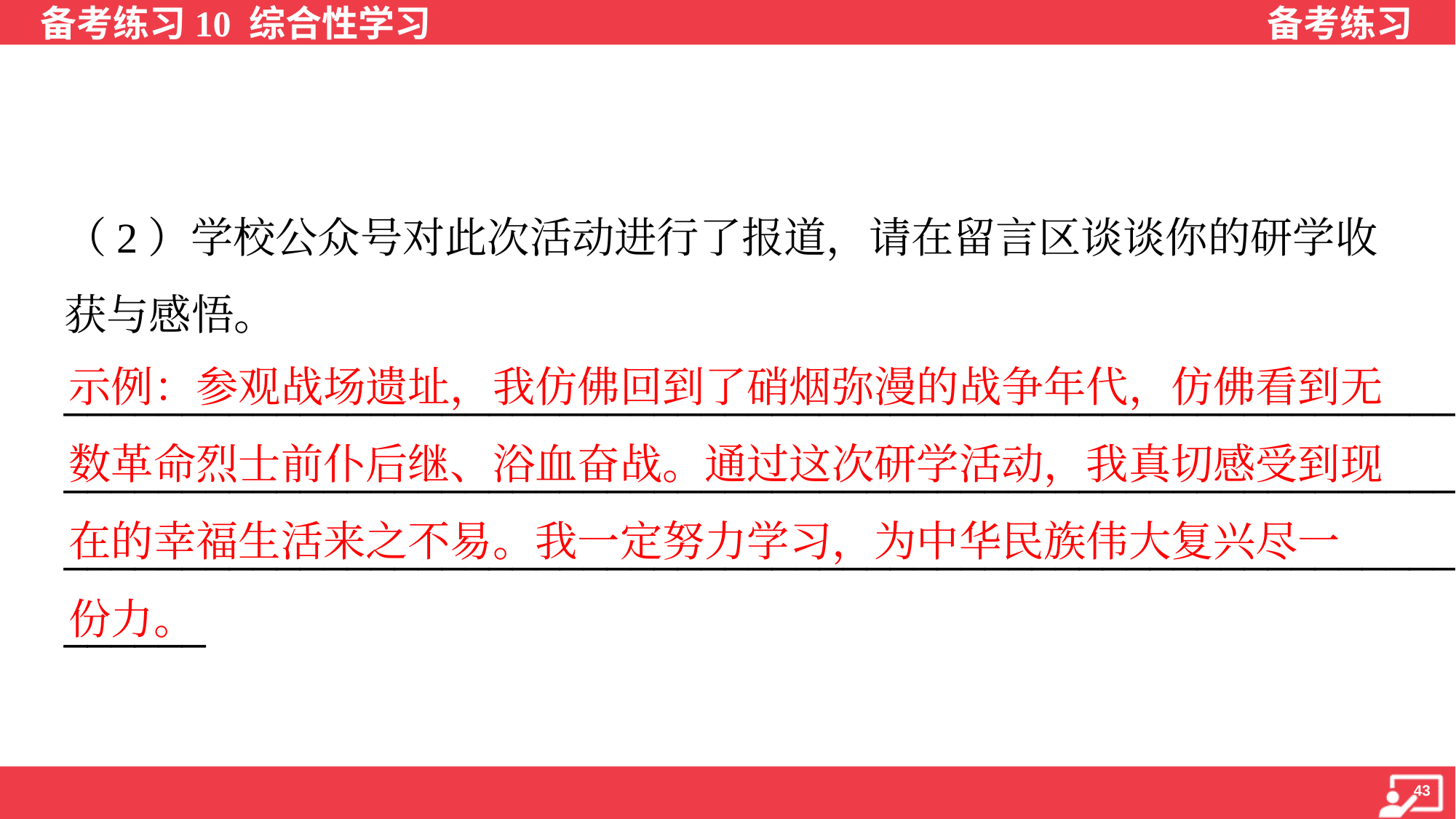

（2）学校公众号对此次活动进行了报道，请在留言区谈谈你的研学收
获与感悟。
_______________________________________________________________
_______________________________________________________________
_______________________________________________________________
______
示例：参观战场遗址，我仿佛回到了硝烟弥漫的战争年代，仿佛看到无
数革命烈士前仆后继、浴血奋战。通过这次研学活动，我真切感受到现
在的幸福生活来之不易。我一定努力学习，为中华民族伟大复兴尽一
份力。